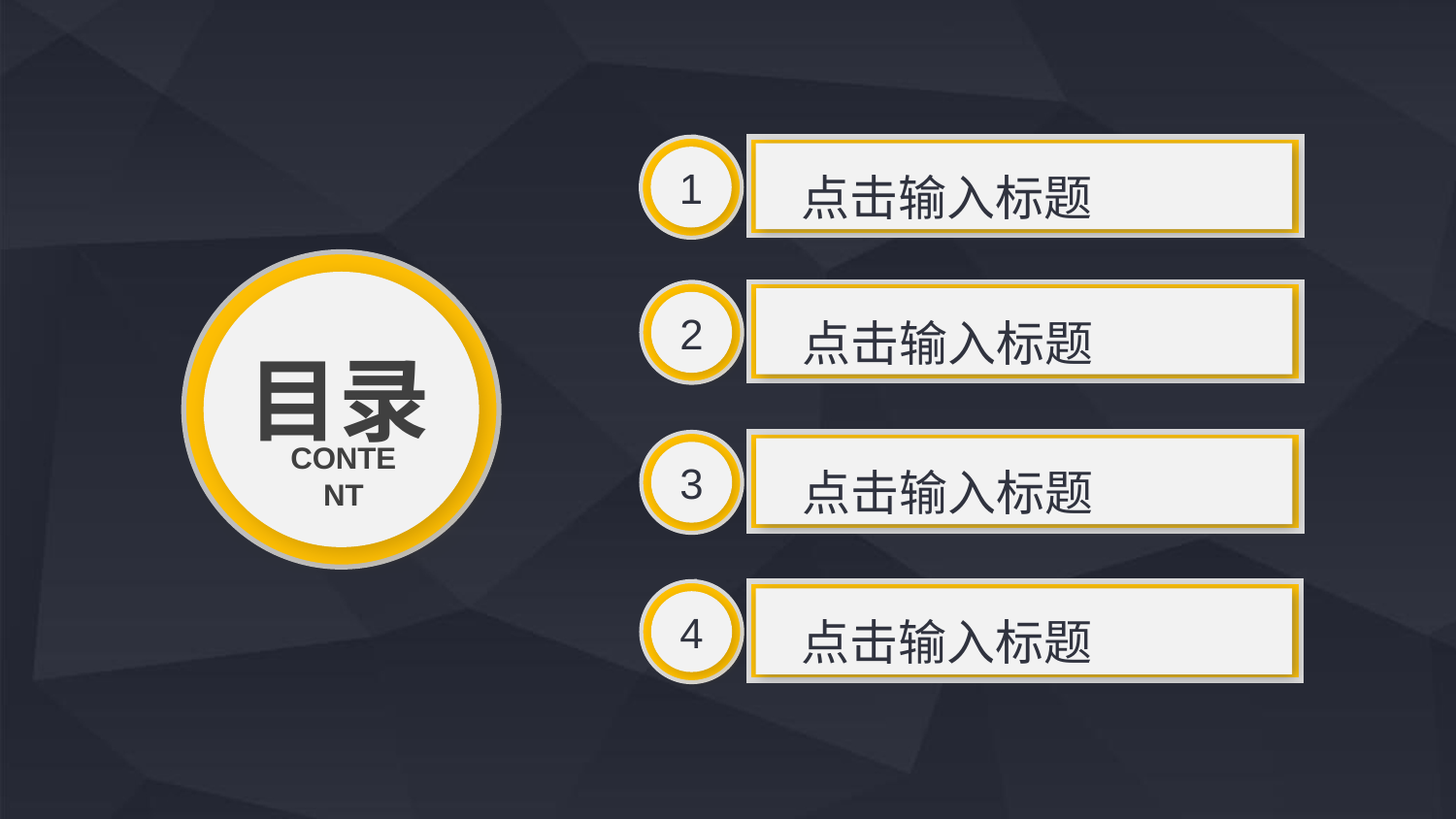

1

点击输入标题

目录
CONTENT

2

点击输入标题

3

点击输入标题

4

点击输入标题